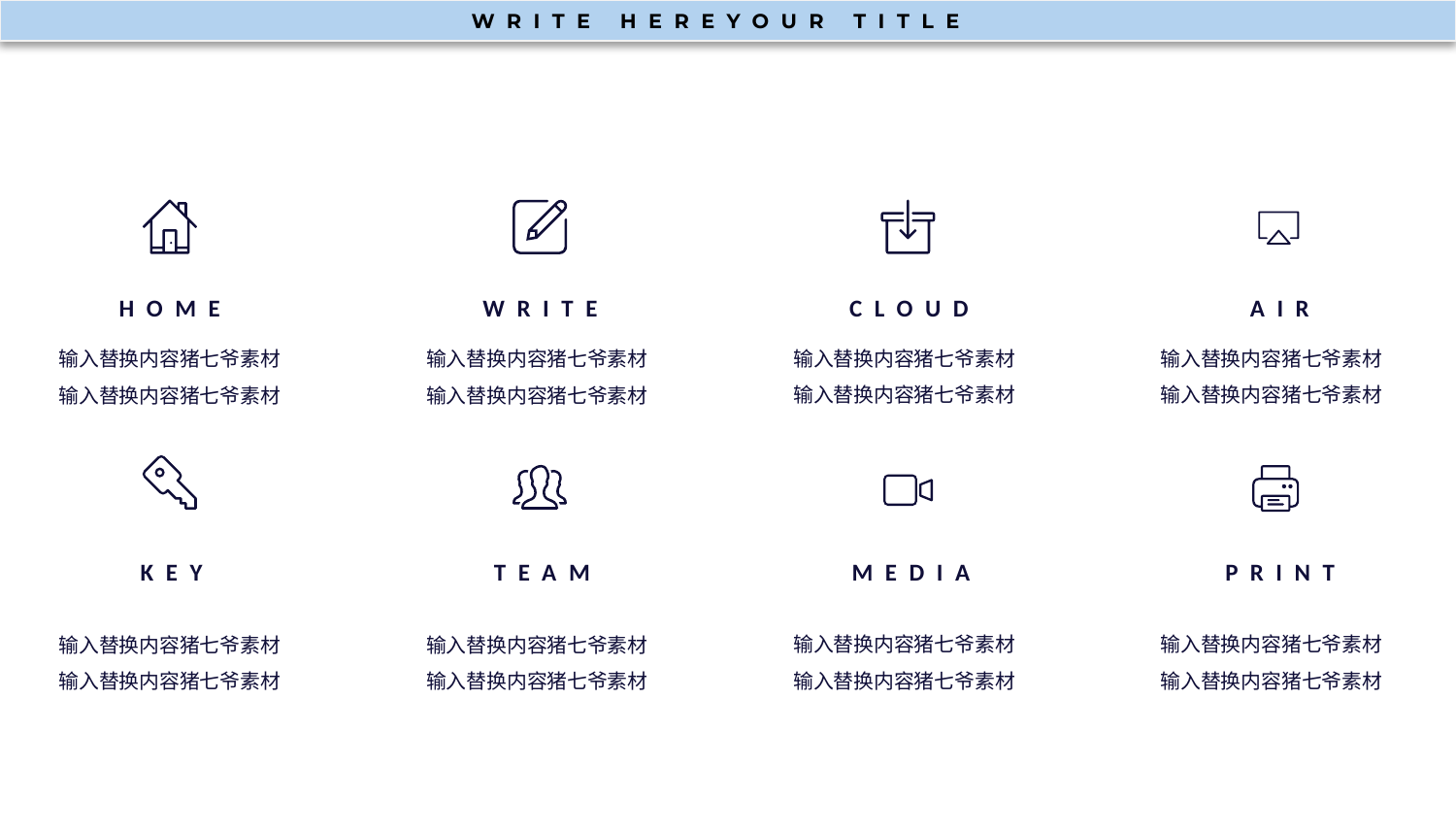

WRITE HEREYOUR TITLE

HOME
WRITE
CLOUD
AIR

KEY
TEAM
MEDIA
PRINT
输入替换内容猪七爷素材
输入替换内容猪七爷素材
输入替换内容猪七爷素材
输入替换内容猪七爷素材
输入替换内容猪七爷素材
输入替换内容猪七爷素材
输入替换内容猪七爷素材
输入替换内容猪七爷素材
输入替换内容猪七爷素材
输入替换内容猪七爷素材
输入替换内容猪七爷素材
输入替换内容猪七爷素材
输入替换内容猪七爷素材
输入替换内容猪七爷素材
输入替换内容猪七爷素材
输入替换内容猪七爷素材